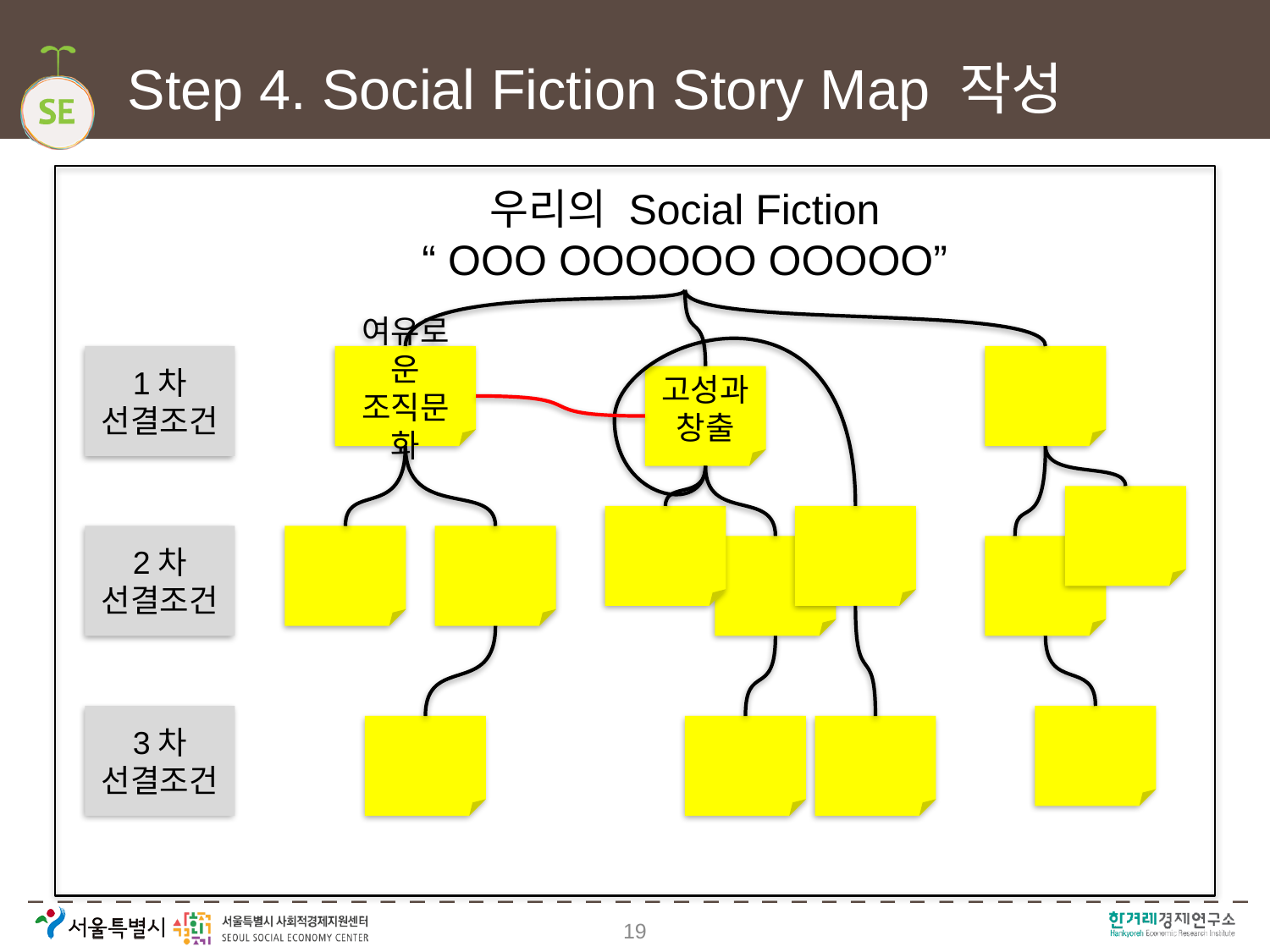

# Step 4. Social Fiction Story Map 작성

우리의 Social Fiction
“ OOO OOOOOO OOOOO”
1차
선결조건
여유로운
조직문화

고성과
창출

2차
선결조건

3차
선결조건

19